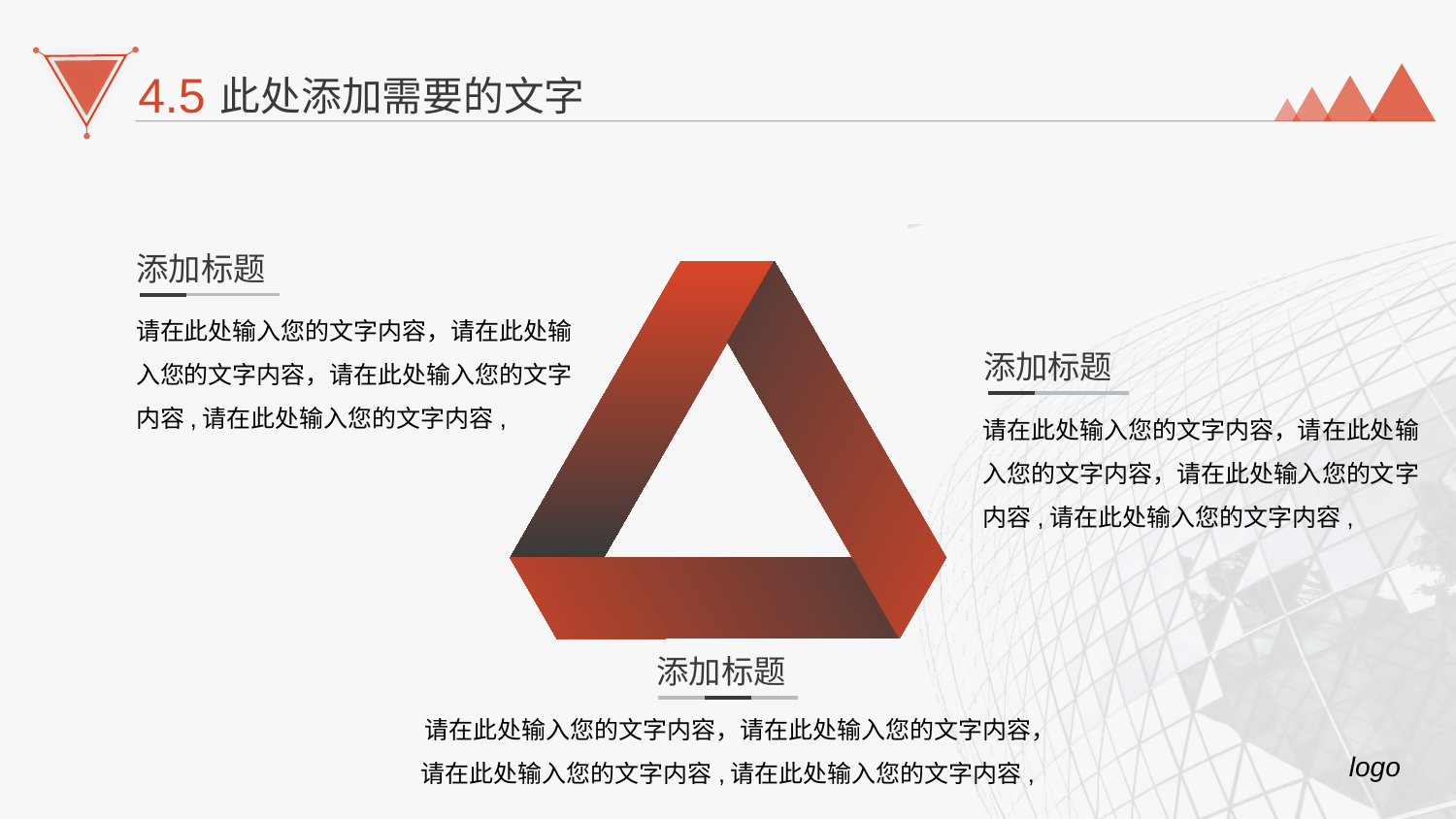

4.5
此处添加需要的文字

添加标题

请在此处输入您的文字内容，请在此处输入您的文字内容，请在此处输入您的文字内容,请在此处输入您的文字内容,

添加标题
请在此处输入您的文字内容，请在此处输入您的文字内容，请在此处输入您的文字内容,请在此处输入您的文字内容,

添加标题
请在此处输入您的文字内容，请在此处输入您的文字内容，请在此处输入您的文字内容,请在此处输入您的文字内容,